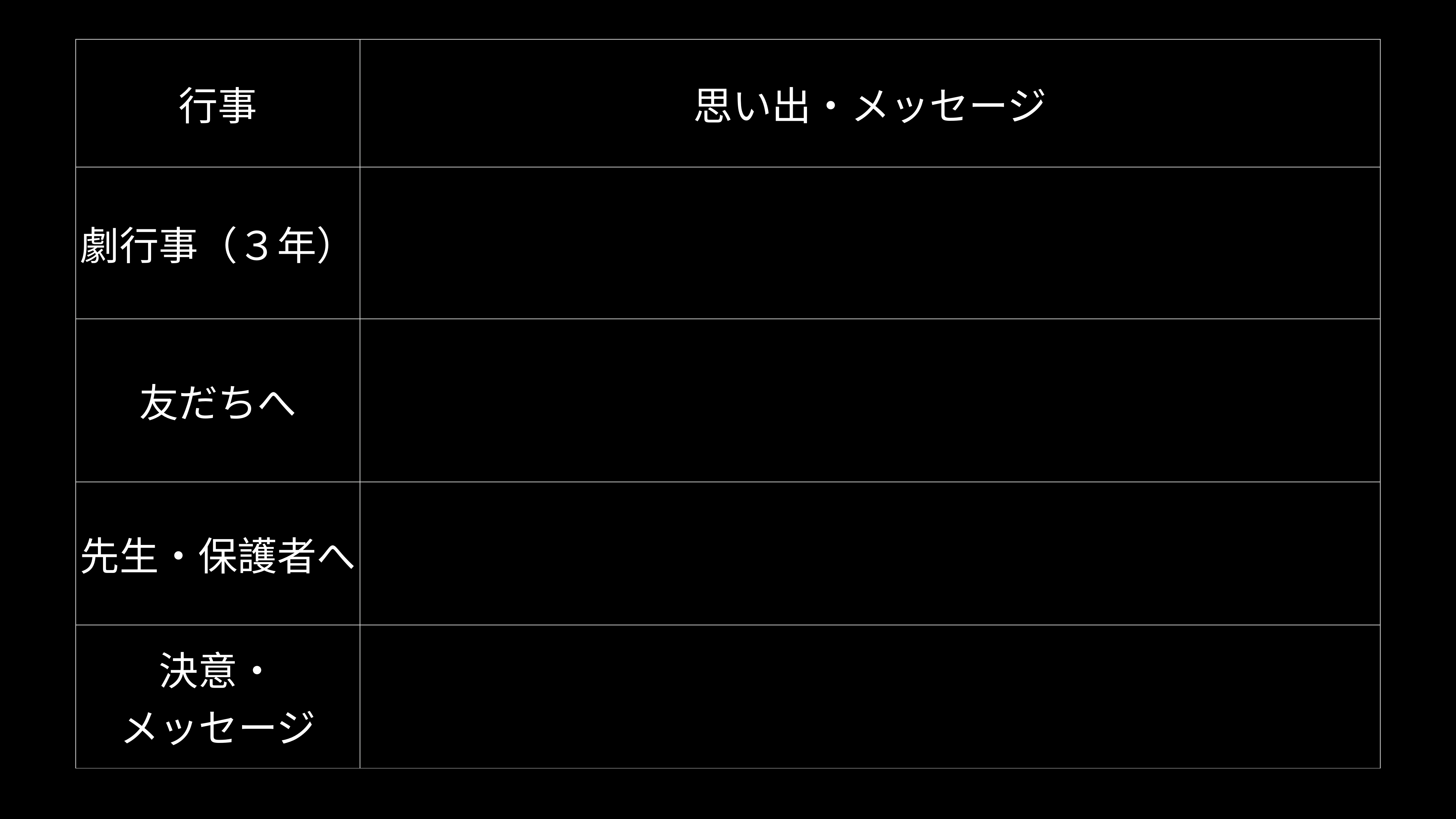

| 行事 | 思い出・メッセージ |
| --- | --- |
| 劇行事（３年） |  |
| 友だちへ |  |
| 先生・保護者へ |  |
| 決意・ メッセージ |  |